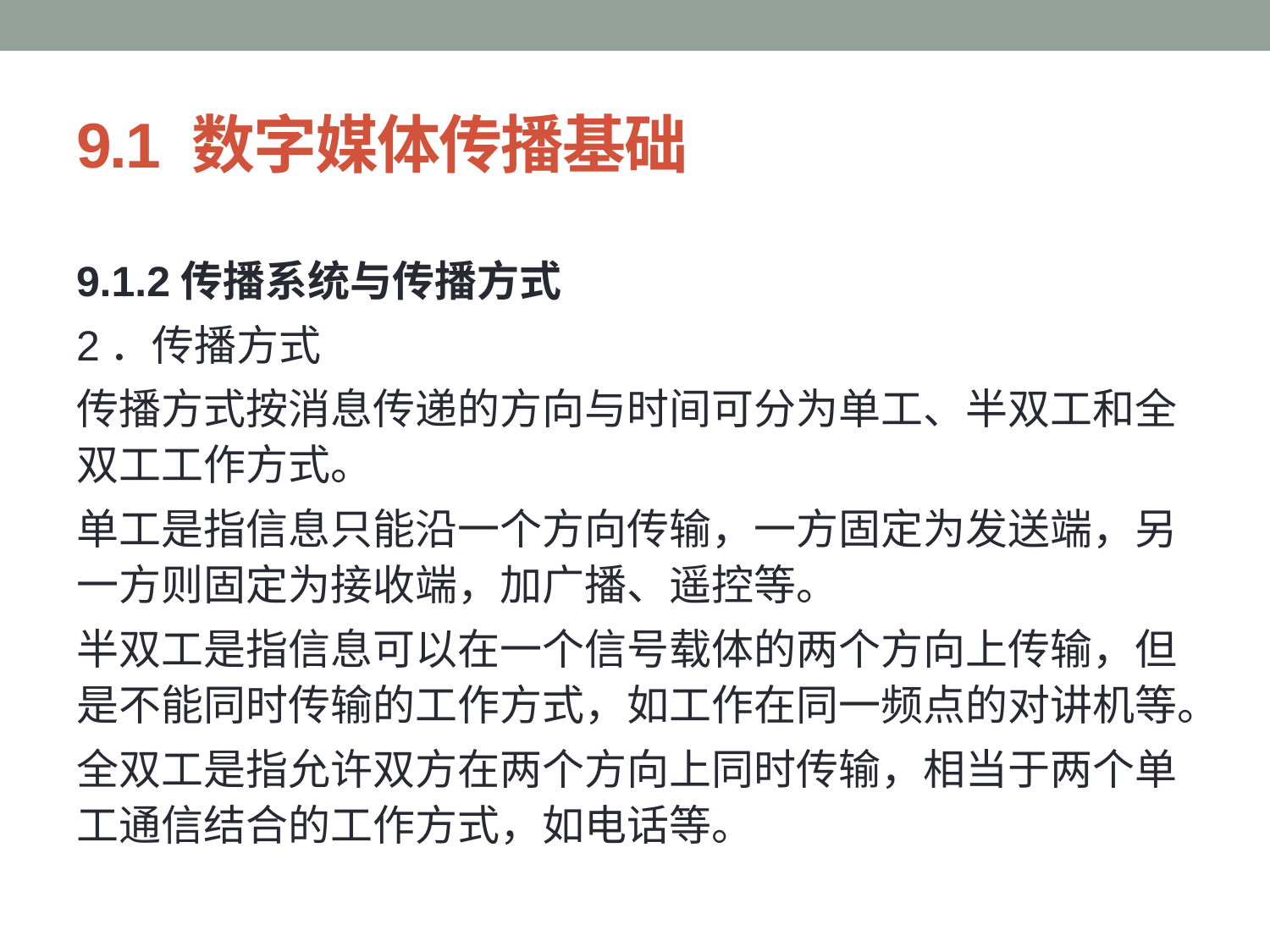

# 9.1 数字媒体传播基础
9.1.2传播系统与传播方式
2．传播方式
传播方式按消息传递的方向与时间可分为单工、半双工和全双工工作方式。
单工是指信息只能沿一个方向传输，一方固定为发送端，另一方则固定为接收端，加广播、遥控等。
半双工是指信息可以在一个信号载体的两个方向上传输，但是不能同时传输的工作方式，如工作在同一频点的对讲机等。
全双工是指允许双方在两个方向上同时传输，相当于两个单工通信结合的工作方式，如电话等。